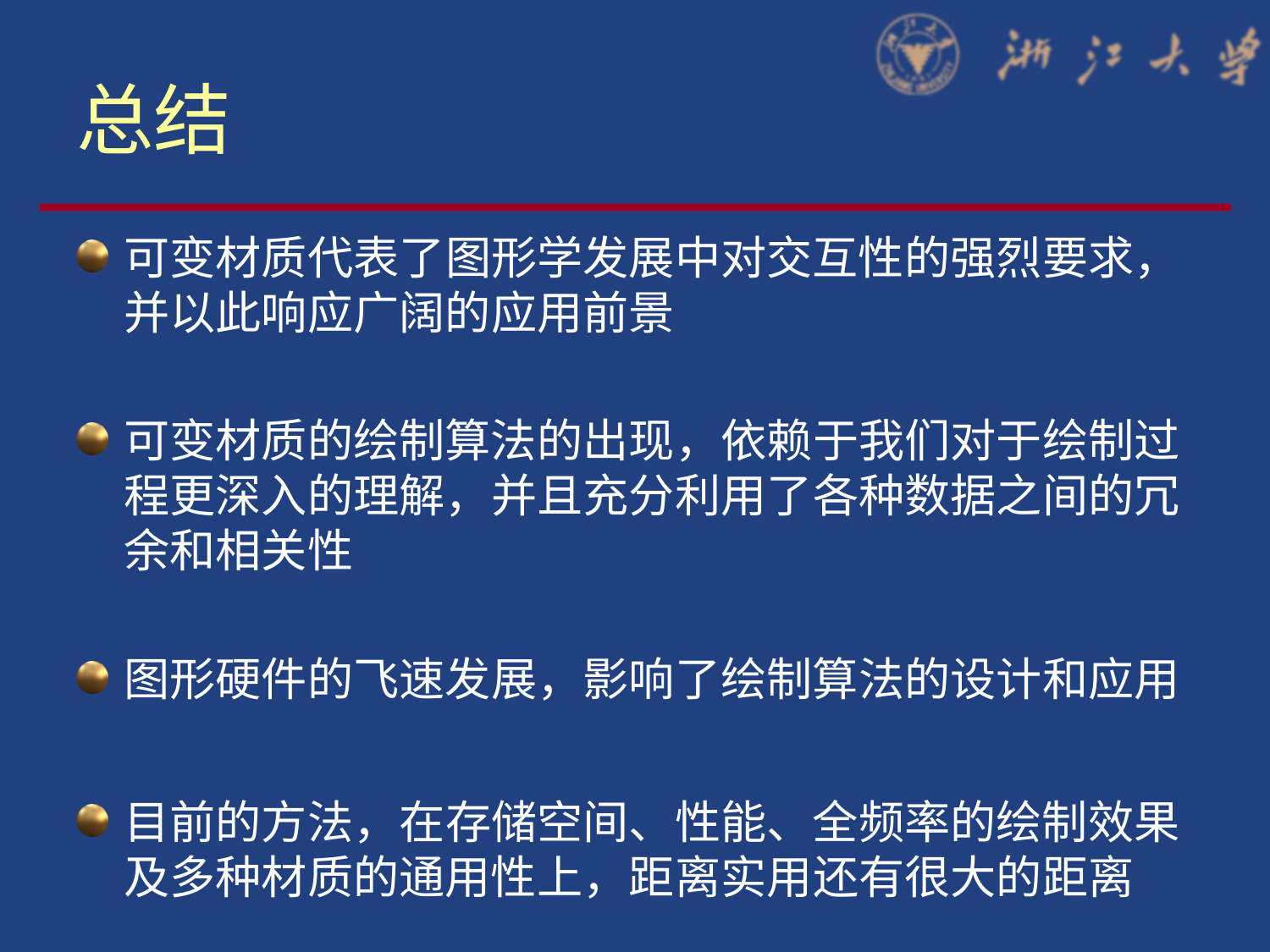

# 总结
可变材质代表了图形学发展中对交互性的强烈要求，并以此响应广阔的应用前景

可变材质的绘制算法的出现，依赖于我们对于绘制过程更深入的理解，并且充分利用了各种数据之间的冗余和相关性

图形硬件的飞速发展，影响了绘制算法的设计和应用

目前的方法，在存储空间、性能、全频率的绘制效果及多种材质的通用性上，距离实用还有很大的距离